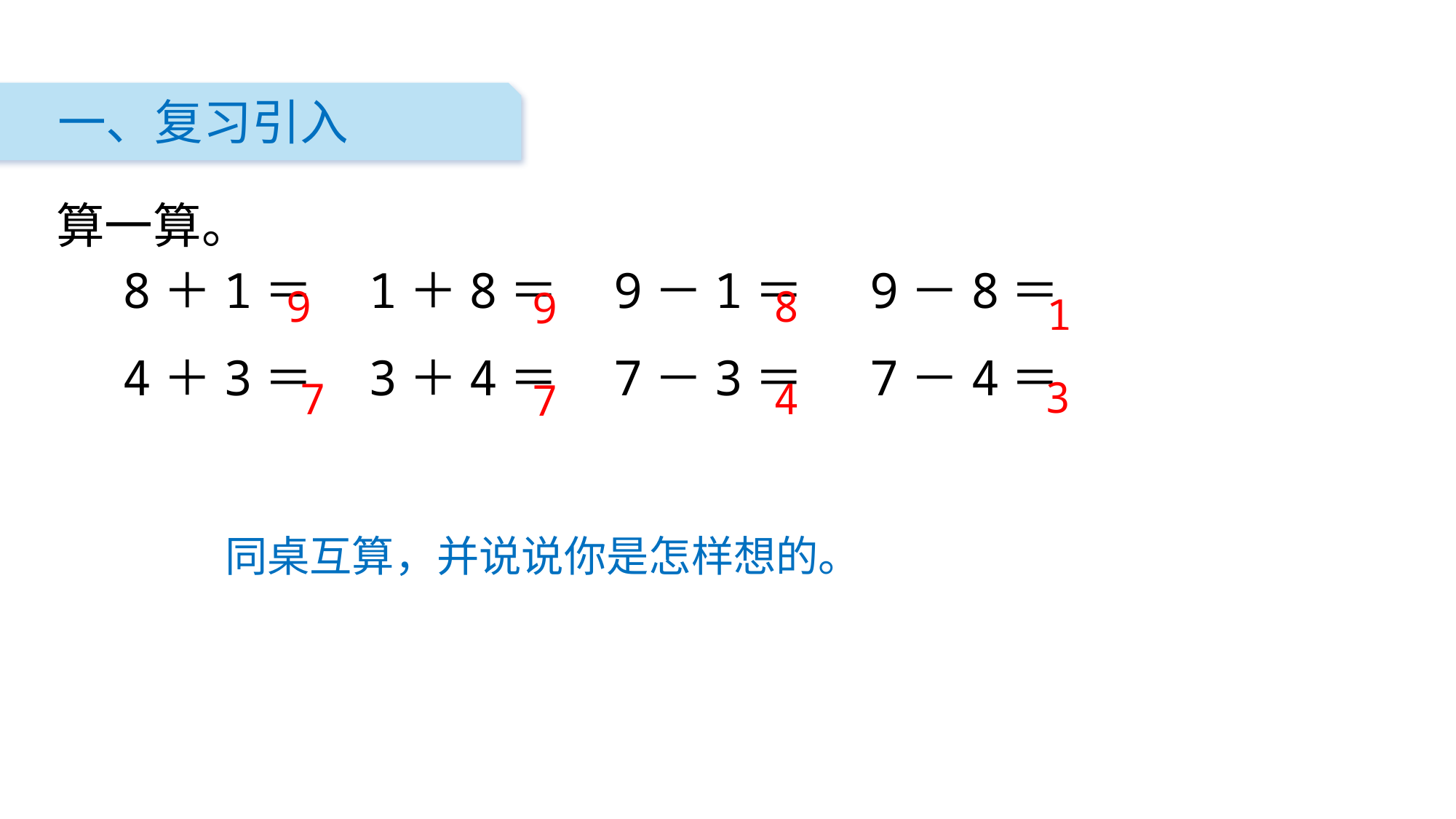

一、复习引入

8＋1＝    1＋8＝    9－1＝     9－8＝
4＋3＝    3＋4＝    7－3＝     7－4＝
算一算。
9
8
9
1
3
7
4
7
同桌互算，并说说你是怎样想的。